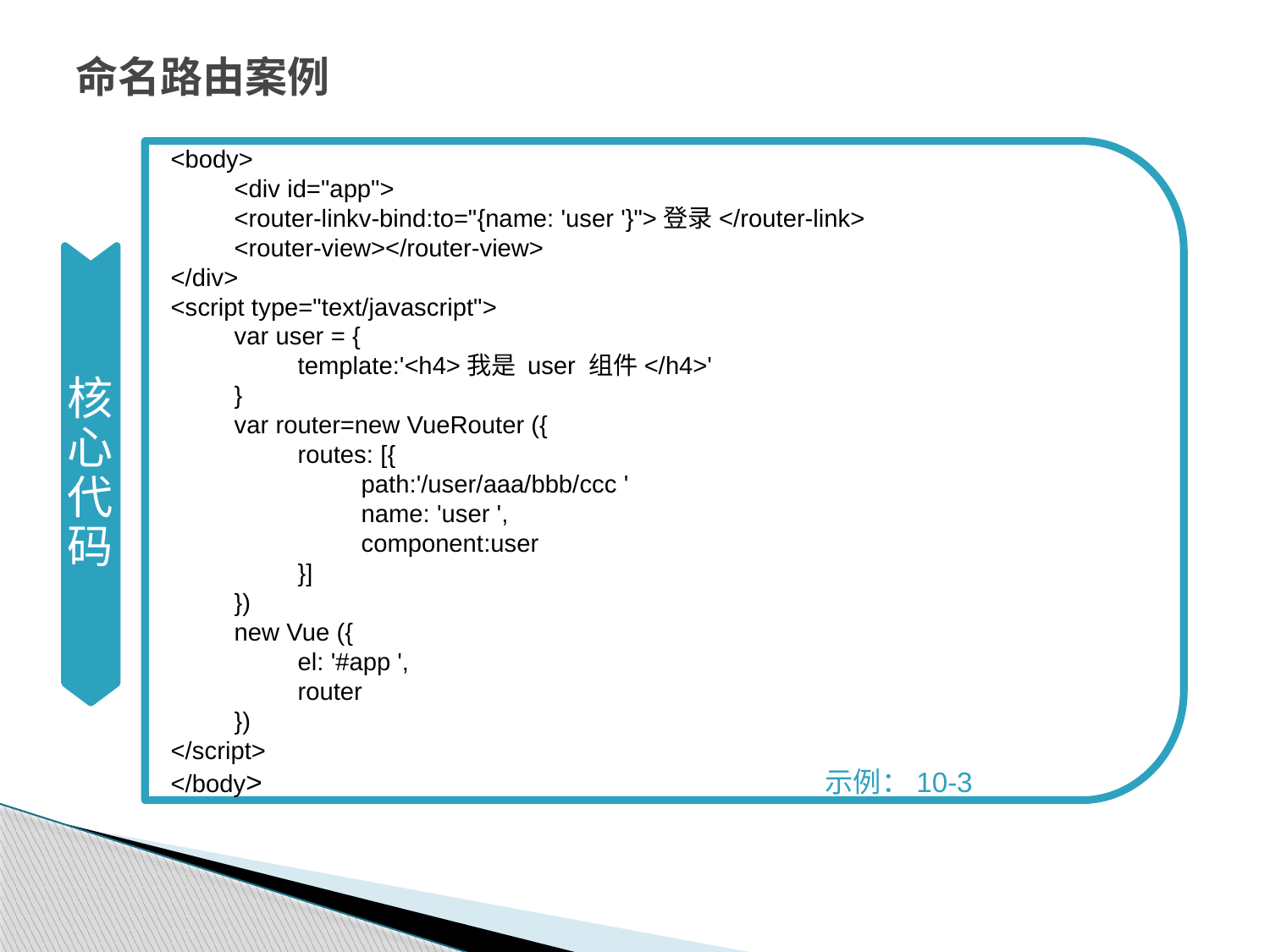

# 命名路由案例
<body>
<div id="app">
<router-linkv-bind:to="{name: 'user '}">登录</router-link>
<router-view></router-view>
</div>
<script type="text/javascript">
var user = {
template:'<h4>我是 user 组件</h4>'
}
var router=new VueRouter ({
routes: [{
path:'/user/aaa/bbb/ccc '
name: 'user ',
component:user
}]
})
new Vue ({
el: '#app ',
router
})
</script>
</body>                                                                       示例：10-3
核心代码